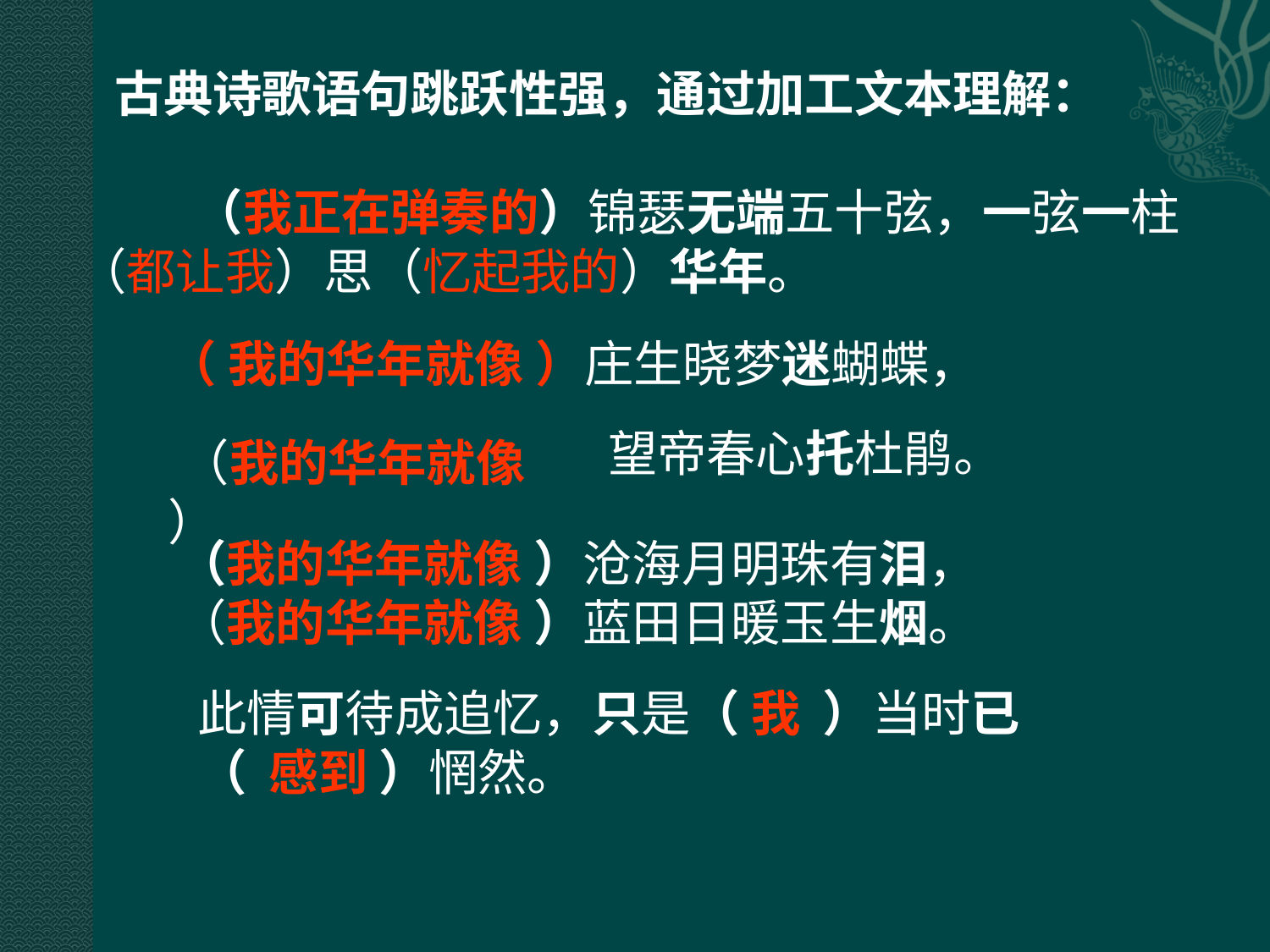

古典诗歌语句跳跃性强，通过加工文本理解：

      （我正在弹奏的）锦瑟无端五十弦，一弦一柱（都让我）思（忆起我的）华年。
（ 我的华年就像 ）庄生晓梦迷蝴蝶，
望帝春心托杜鹃。
 （我的华年就像 ）
（我的华年就像 ）沧海月明珠有泪，
（我的华年就像 ）蓝田日暖玉生烟。
此情可待成追忆，只是（ 我  ）当时已
（  感到 ）惘然。